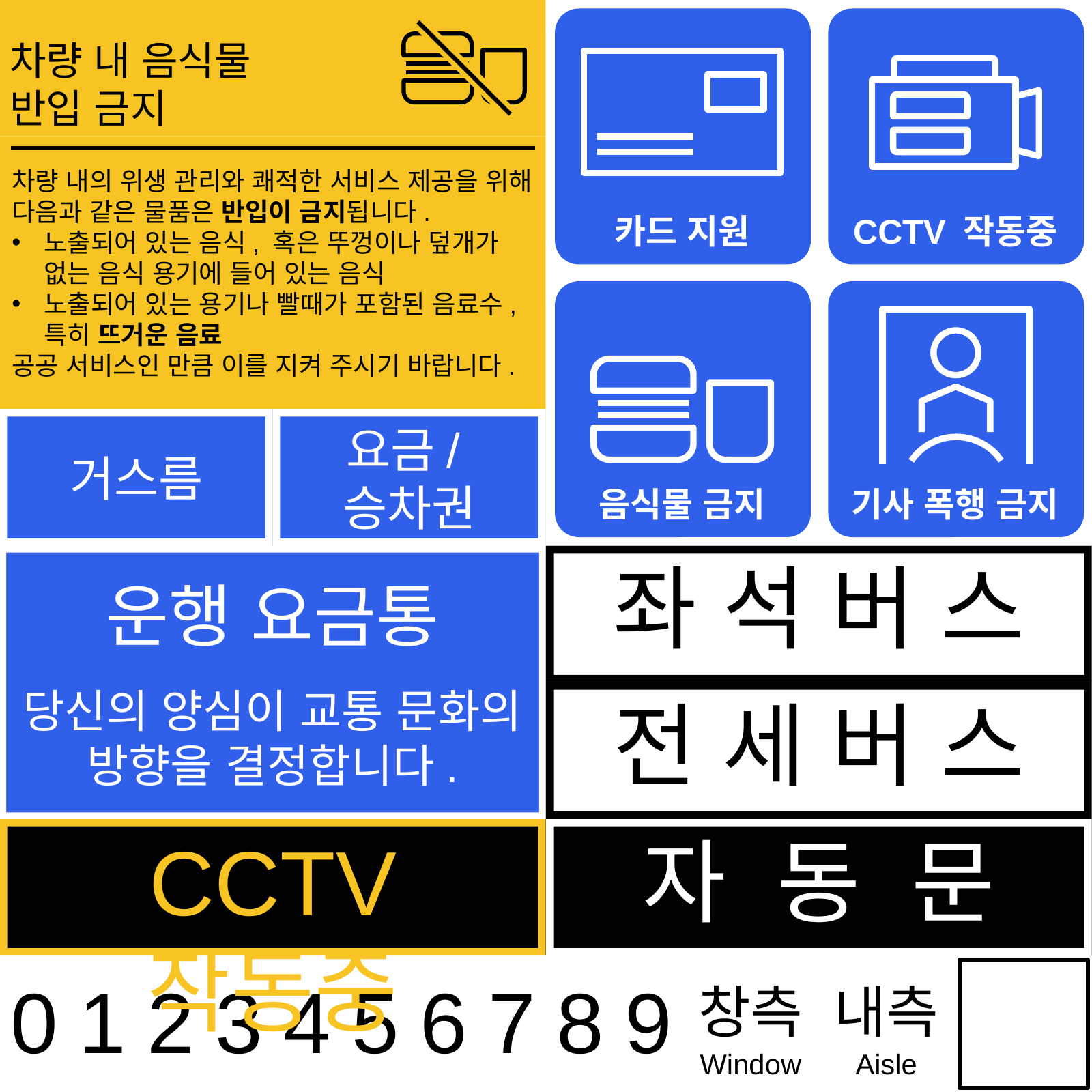

카드 지원
CCTV 작동중

음식물 금지
기사 폭행 금지
차량 내 음식물
반입 금지

차량 내의 위생 관리와 쾌적한 서비스 제공을 위해 다음과 같은 물품은 반입이 금지됩니다.
노출되어 있는 음식, 혹은 뚜껑이나 덮개가 없는 음식 용기에 들어 있는 음식
노출되어 있는 용기나 빨때가 포함된 음료수, 특히 뜨거운 음료
공공 서비스인 만큼 이를 지켜 주시기 바랍니다.
거스름

요금/승차권

운행 요금통

당신의 양심이 교통 문화의
방향을 결정합니다.

좌 석 버 스

전 세 버 스

CCTV 작동중

자  동  문
| 0 | 1 | 2 | 3 | 4 | 5 | 6 | 7 | 8 | 9 |
| --- | --- | --- | --- | --- | --- | --- | --- | --- | --- |
| 창측 Window | 내측 Aisle |
| --- | --- |